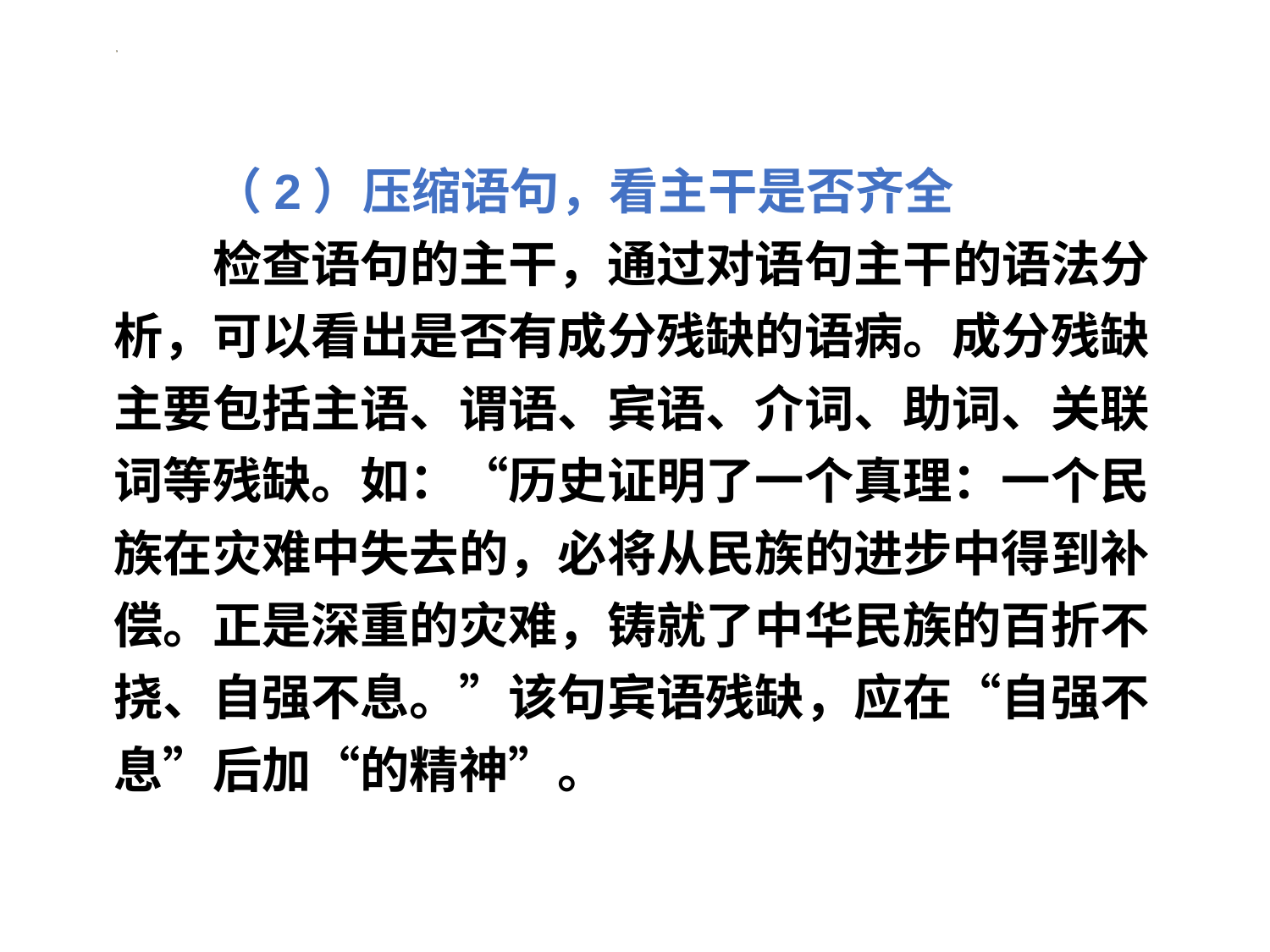

#
（2）压缩语句，看主干是否齐全
检查语句的主干，通过对语句主干的语法分析，可以看出是否有成分残缺的语病。成分残缺主要包括主语、谓语、宾语、介词、助词、关联词等残缺。如：“历史证明了一个真理：一个民族在灾难中失去的，必将从民族的进步中得到补偿。正是深重的灾难，铸就了中华民族的百折不挠、自强不息。”该句宾语残缺，应在“自强不息”后加“的精神”。